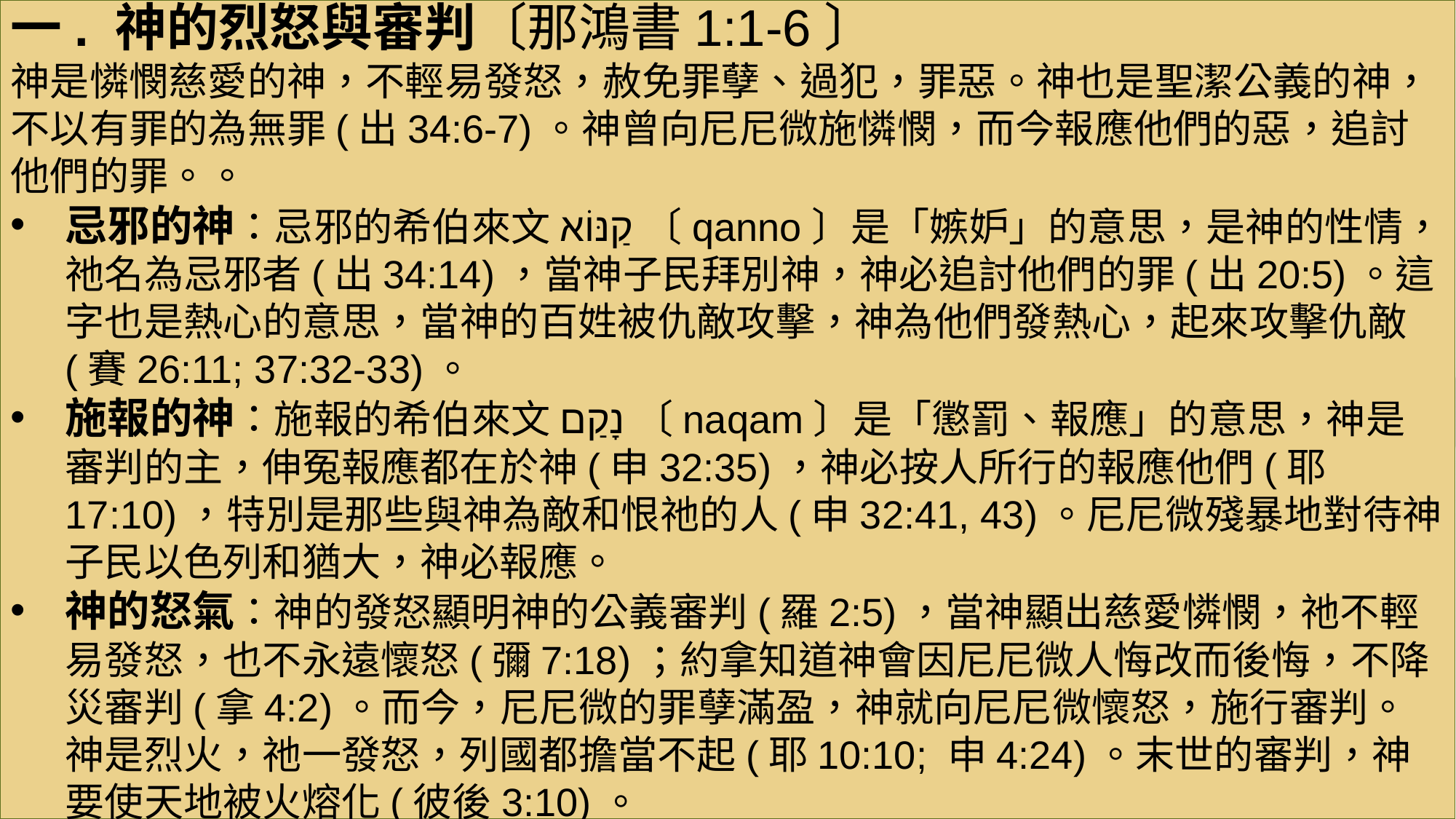

一. 神的烈怒與審判〔那鴻書1:1-6〕
神是憐憫慈愛的神，不輕易發怒，赦免罪孽、過犯，罪惡。神也是聖潔公義的神，不以有罪的為無罪(出34:6-7)。神曾向尼尼微施憐憫，而今報應他們的惡，追討他們的罪。。
忌邪的神：忌邪的希伯來文קַנּוֹא〔qanno〕是「嫉妒」的意思，是神的性情，祂名為忌邪者(出34:14)，當神子民拜別神，神必追討他們的罪(出20:5)。這字也是熱心的意思，當神的百姓被仇敵攻擊，神為他們發熱心，起來攻擊仇敵(賽26:11; 37:32-33)。
施報的神：施報的希伯來文נָקַם〔naqam〕是「懲罰、報應」的意思，神是審判的主，伸冤報應都在於神(申32:35)，神必按人所行的報應他們(耶17:10)，特別是那些與神為敵和恨祂的人(申32:41, 43)。尼尼微殘暴地對待神子民以色列和猶大，神必報應。
神的怒氣：神的發怒顯明神的公義審判(羅2:5)，當神顯出慈愛憐憫，祂不輕易發怒，也不永遠懷怒(彌7:18)；約拿知道神會因尼尼微人悔改而後悔，不降災審判(拿4:2)。而今，尼尼微的罪孽滿盈，神就向尼尼微懷怒，施行審判。神是烈火，祂一發怒，列國都擔當不起(耶10:10; 申4:24)。末世的審判，神要使天地被火熔化(彼後3:10)。
#